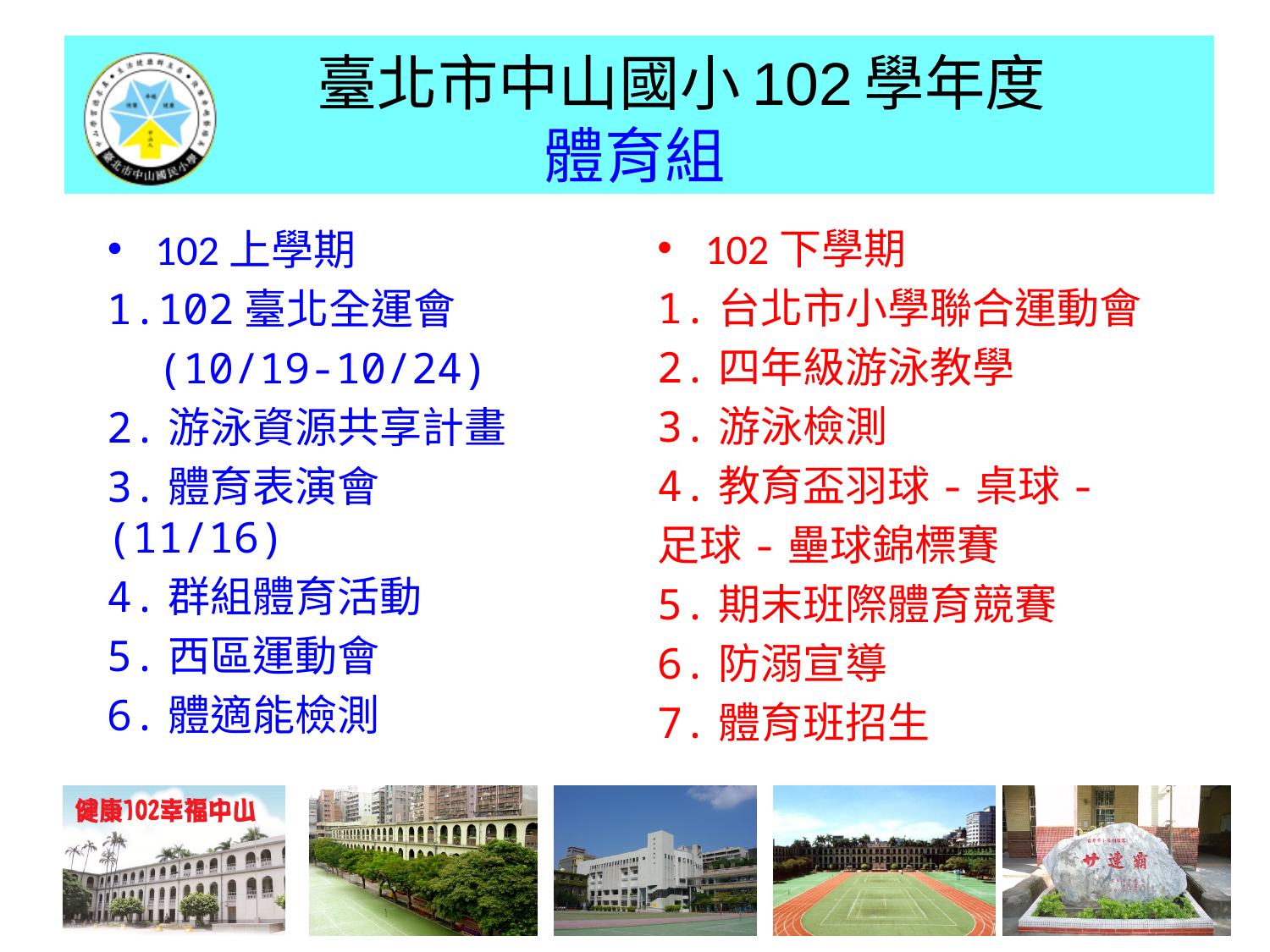

# 臺北市中山國小102學年度 體育組
102下學期
1.台北市小學聯合運動會
2.四年級游泳教學
3.游泳檢測
4.教育盃羽球-桌球-
足球-壘球錦標賽
5.期末班際體育競賽
6.防溺宣導
7.體育班招生
102上學期
1.102臺北全運會
  (10/19-10/24)
2.游泳資源共享計畫
3.體育表演會(11/16)
4.群組體育活動
5.西區運動會
6.體適能檢測